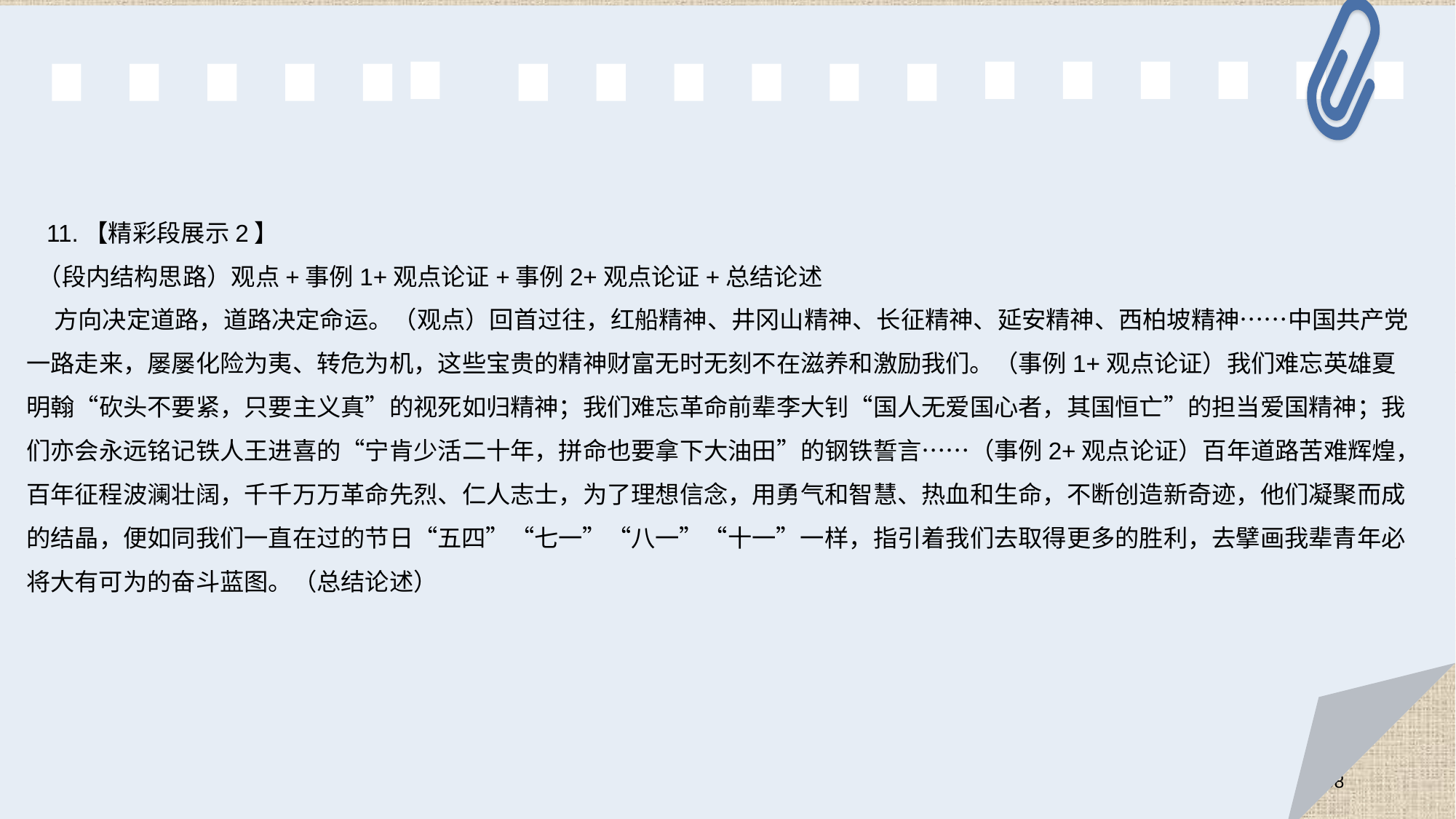

11.【精彩段展示2】
 （段内结构思路）观点+事例1+观点论证+事例2+观点论证+总结论述
    方向决定道路，道路决定命运。（观点）回首过往，红船精神、井冈山精神、长征精神、延安精神、西柏坡精神……中国共产党一路走来，屡屡化险为夷、转危为机，这些宝贵的精神财富无时无刻不在滋养和激励我们。（事例1+观点论证）我们难忘英雄夏明翰“砍头不要紧，只要主义真”的视死如归精神；我们难忘革命前辈李大钊“国人无爱国心者，其国恒亡”的担当爱国精神；我们亦会永远铭记铁人王进喜的“宁肯少活二十年，拼命也要拿下大油田”的钢铁誓言……（事例2+观点论证）百年道路苦难辉煌，百年征程波澜壮阔，千千万万革命先烈、仁人志士，为了理想信念，用勇气和智慧、热血和生命，不断创造新奇迹，他们凝聚而成的结晶，便如同我们一直在过的节日“五四”“七一”“八一”“十一”一样，指引着我们去取得更多的胜利，去擘画我辈青年必将大有可为的奋斗蓝图。（总结论述）
68